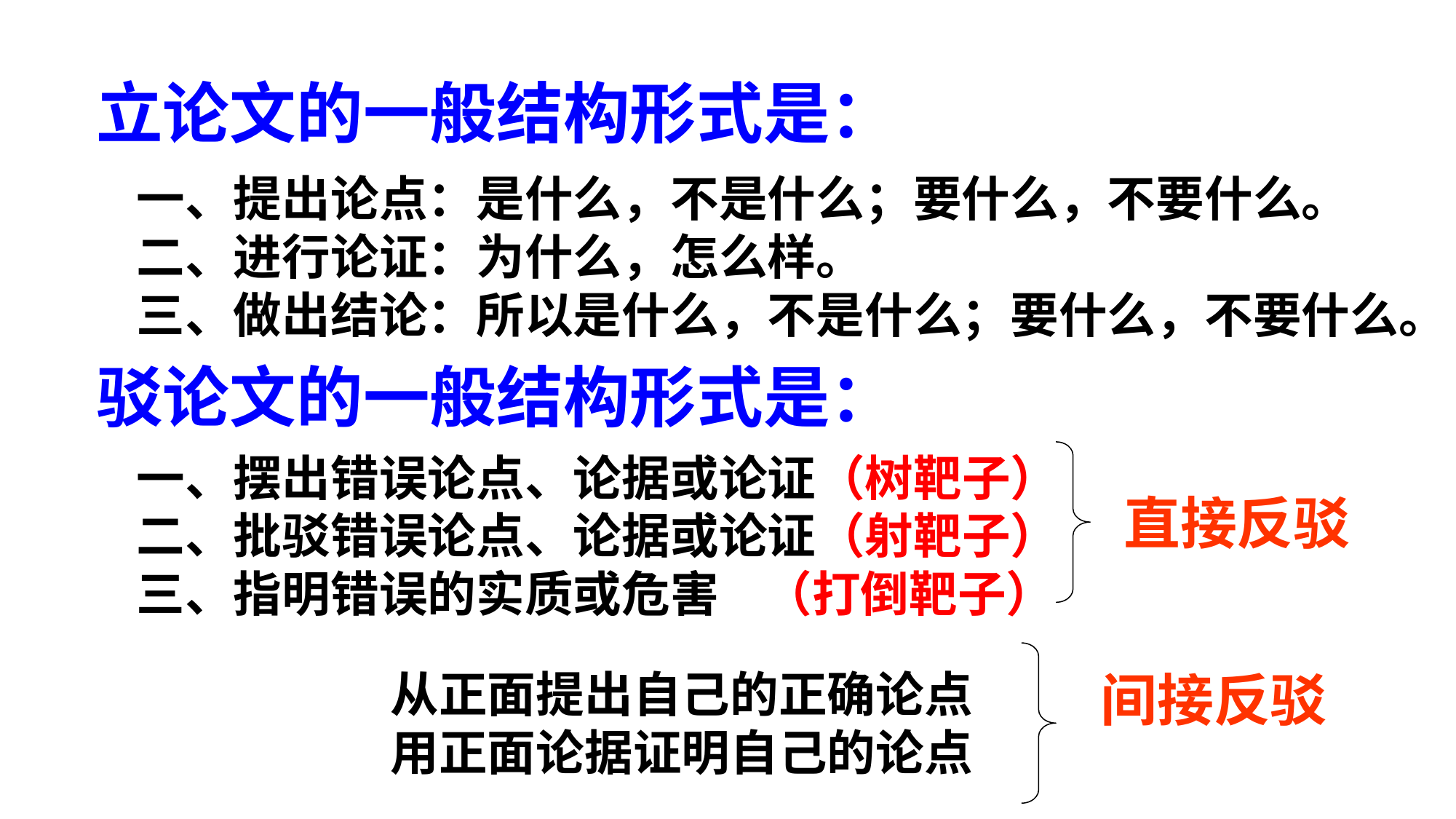

立论文的一般结构形式是：

　　一、提出论点：是什么，不是什么；要什么，不要什么。
　　二、进行论证：为什么，怎么样。
　　三、做出结论：所以是什么，不是什么；要什么，不要什么。
驳论文的一般结构形式是：
　　一、摆出错误论点、论据或论证（树靶子）
　　二、批驳错误论点、论据或论证（射靶子）
　　三、指明错误的实质或危害    （打倒靶子）

直接反驳

从正面提出自己的正确论点
用正面论据证明自己的论点
间接反驳